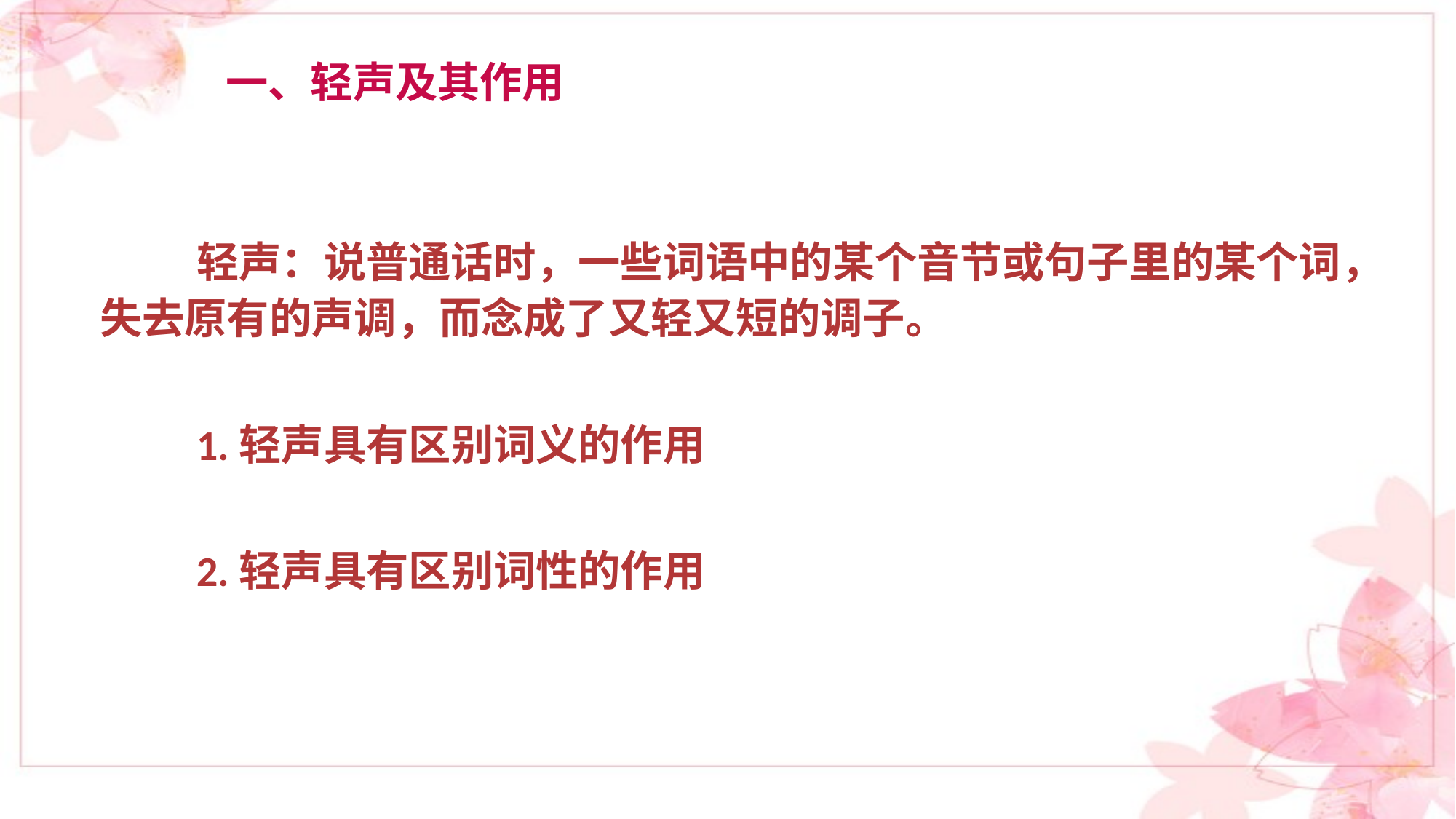

# 一、轻声及其作用
         轻声：说普通话时，一些词语中的某个音节或句子里的某个词，失去原有的声调，而念成了又轻又短的调子。

          1.轻声具有区别词义的作用

          2.轻声具有区别词性的作用